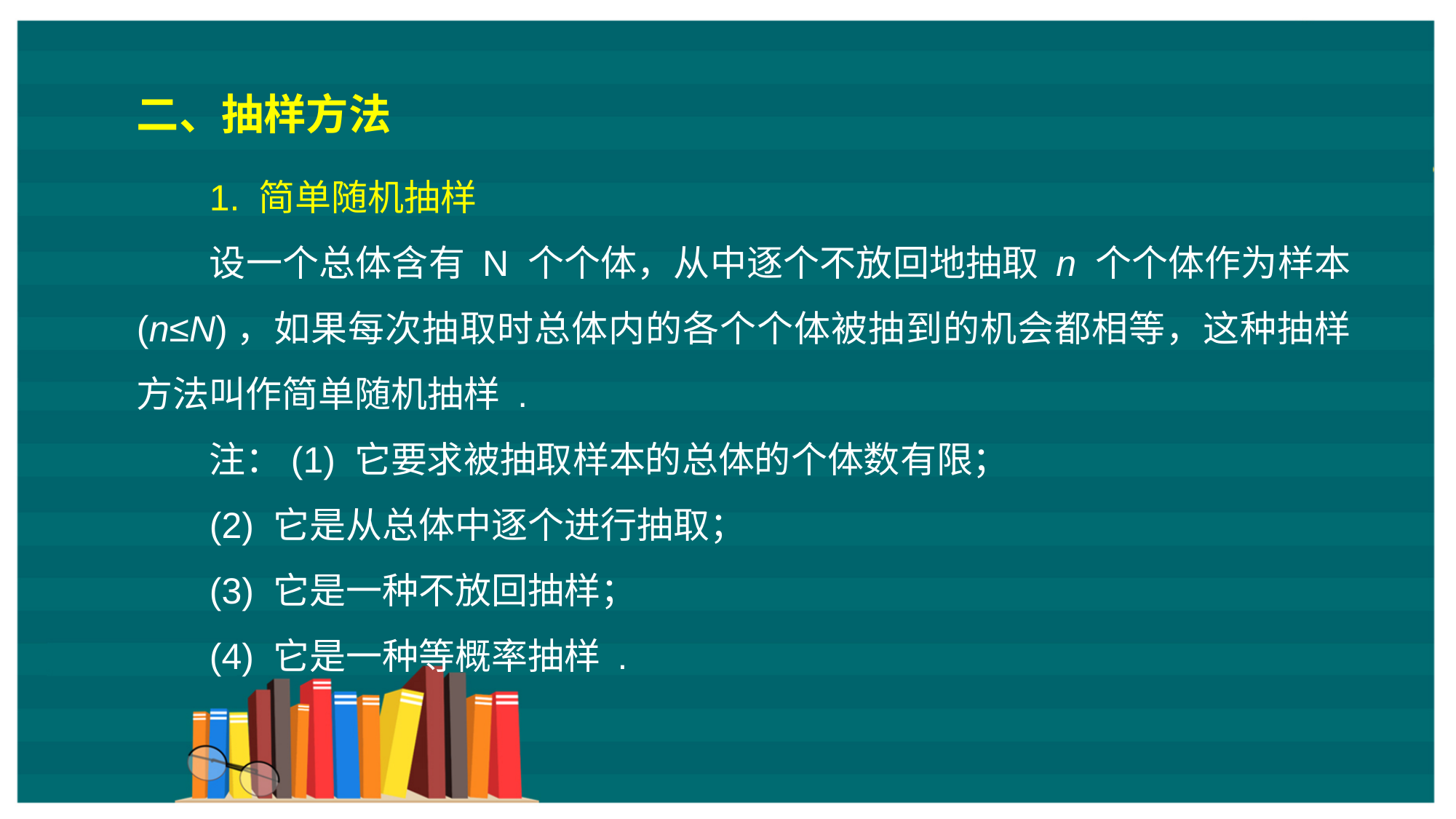

二、抽样方法
1. 简单随机抽样
设一个总体含有 N 个个体，从中逐个不放回地抽取 n 个个体作为样本 (n≤N)，如果每次抽取时总体内的各个个体被抽到的机会都相等，这种抽样方法叫作简单随机抽样 .
注：(1) 它要求被抽取样本的总体的个体数有限；
(2) 它是从总体中逐个进行抽取；
(3) 它是一种不放回抽样；
(4) 它是一种等概率抽样 .